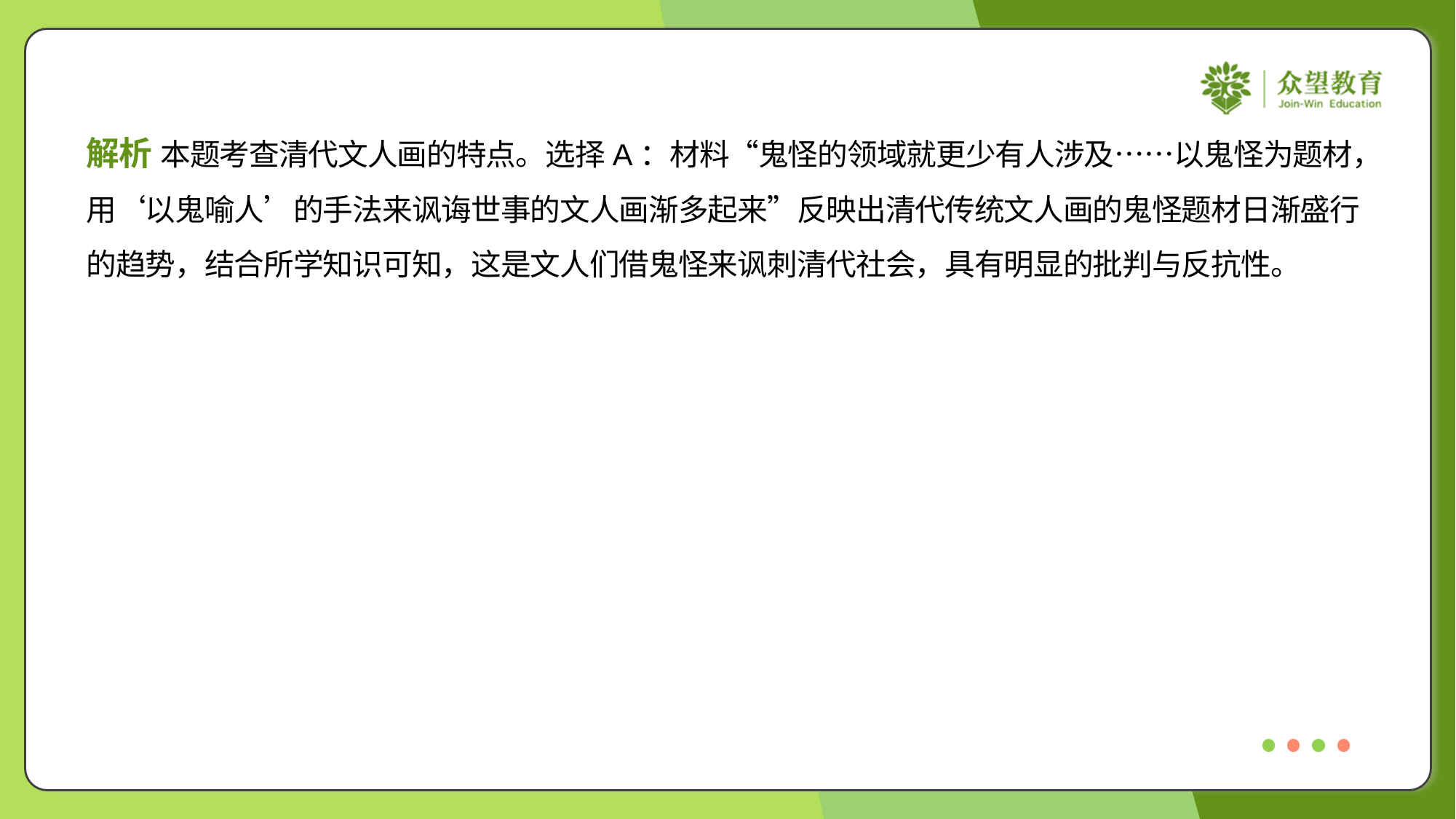

解析 本题考查清代文人画的特点。选择A：材料“鬼怪的领域就更少有人涉及……以鬼怪为题材，
用‘以鬼喻人’的手法来讽诲世事的文人画渐多起来”反映出清代传统文人画的鬼怪题材日渐盛行
的趋势，结合所学知识可知，这是文人们借鬼怪来讽刺清代社会，具有明显的批判与反抗性。